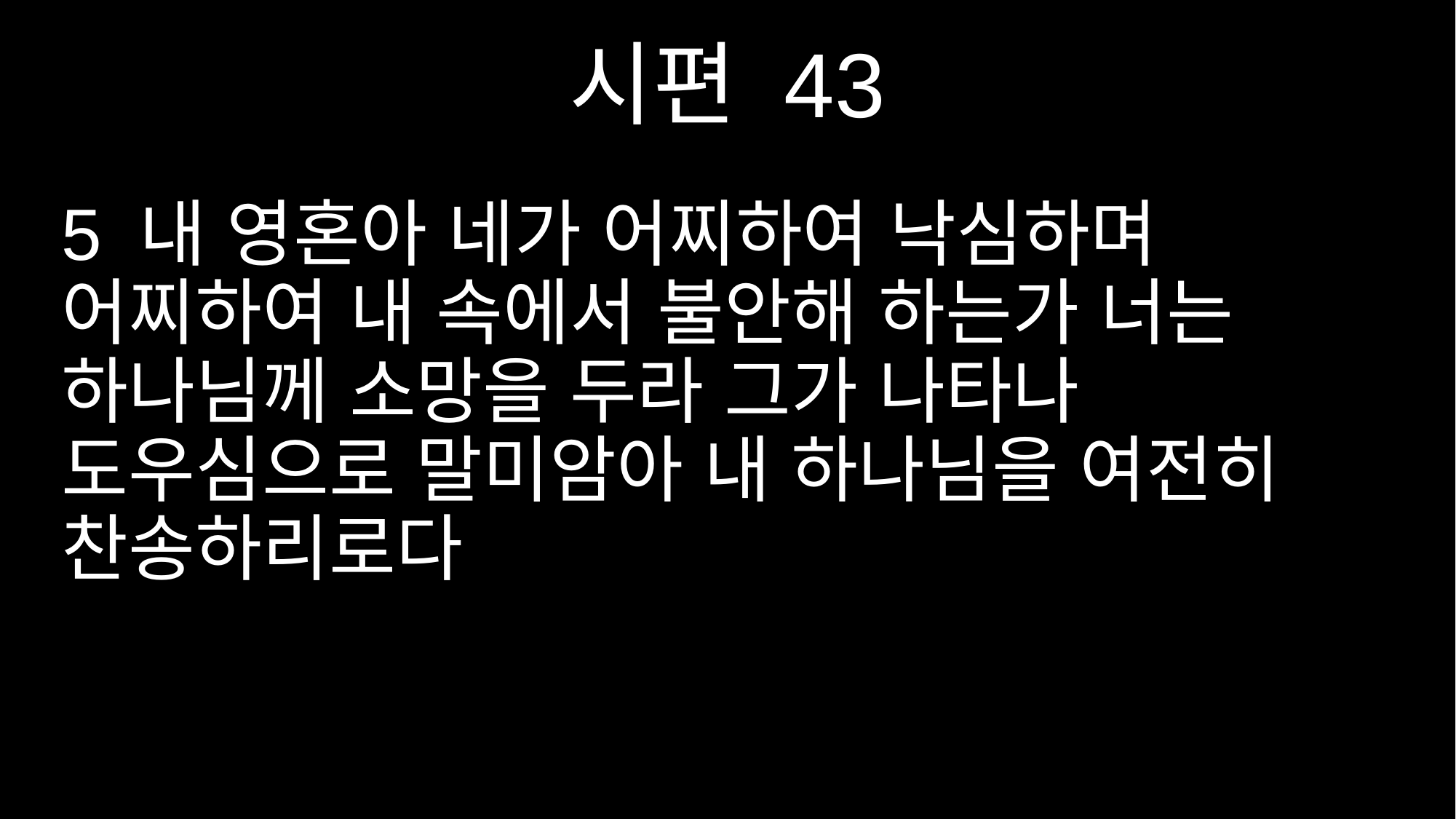

시편 43
5 내 영혼아 네가 어찌하여 낙심하며 어찌하여 내 속에서 불안해 하는가 너는 하나님께 소망을 두라 그가 나타나 도우심으로 말미암아 내 하나님을 여전히 찬송하리로다